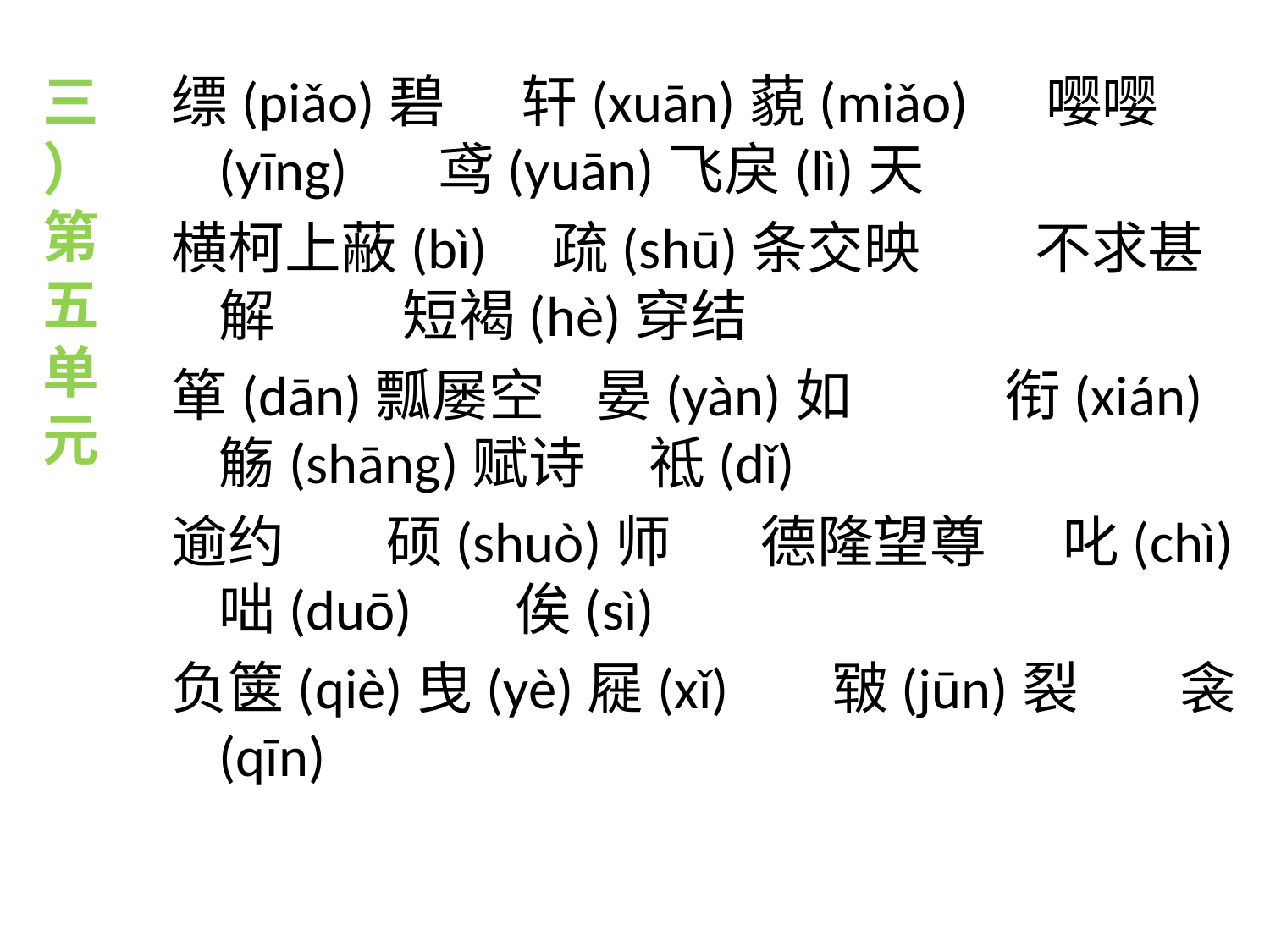

三）第五单元

缥(piǎo)碧      轩(xuān)藐(miǎo)     嘤嘤(yīng)      鸢(yuān)飞戾(lì)天
横柯上蔽(bì)    疏(shū)条交映         不求甚解          短褐(hè)穿结
箪(dān)瓢屡空    晏(yàn)如            衔(xián)觞(shāng)赋诗     祗(dǐ)
逾约        硕(shuò)师       德隆望尊      叱(chì)咄(duō)       俟(sì)
负箧(qiè)曳(yè)屣(xǐ)       皲(jūn)裂        衾(qīn)